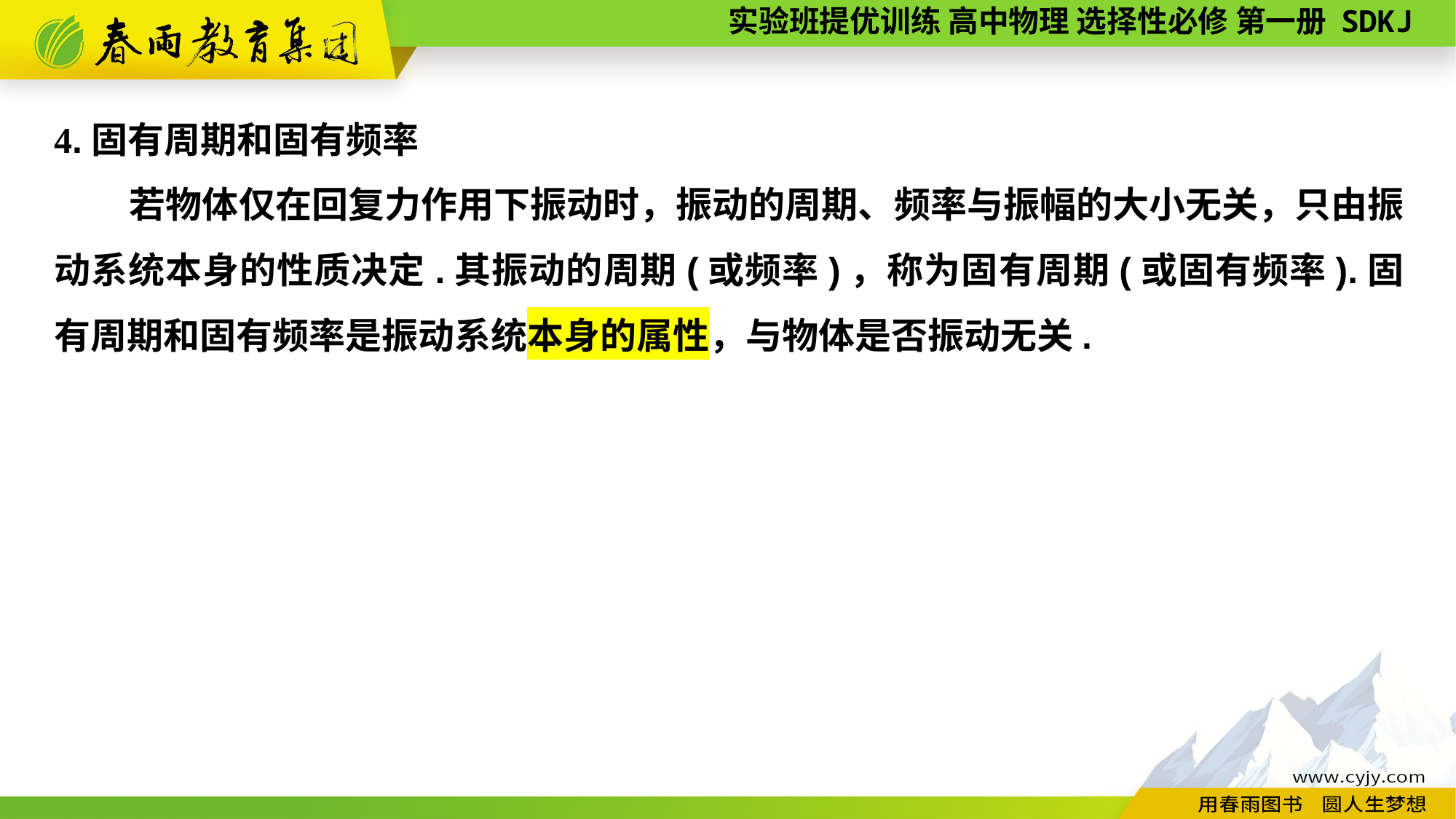

4.固有周期和固有频率
若物体仅在回复力作用下振动时，振动的周期、频率与振幅的大小无关，只由振动系统本身的性质决定.其振动的周期(或频率)，称为固有周期(或固有频率).固有周期和固有频率是振动系统本身的属性，与物体是否振动无关.